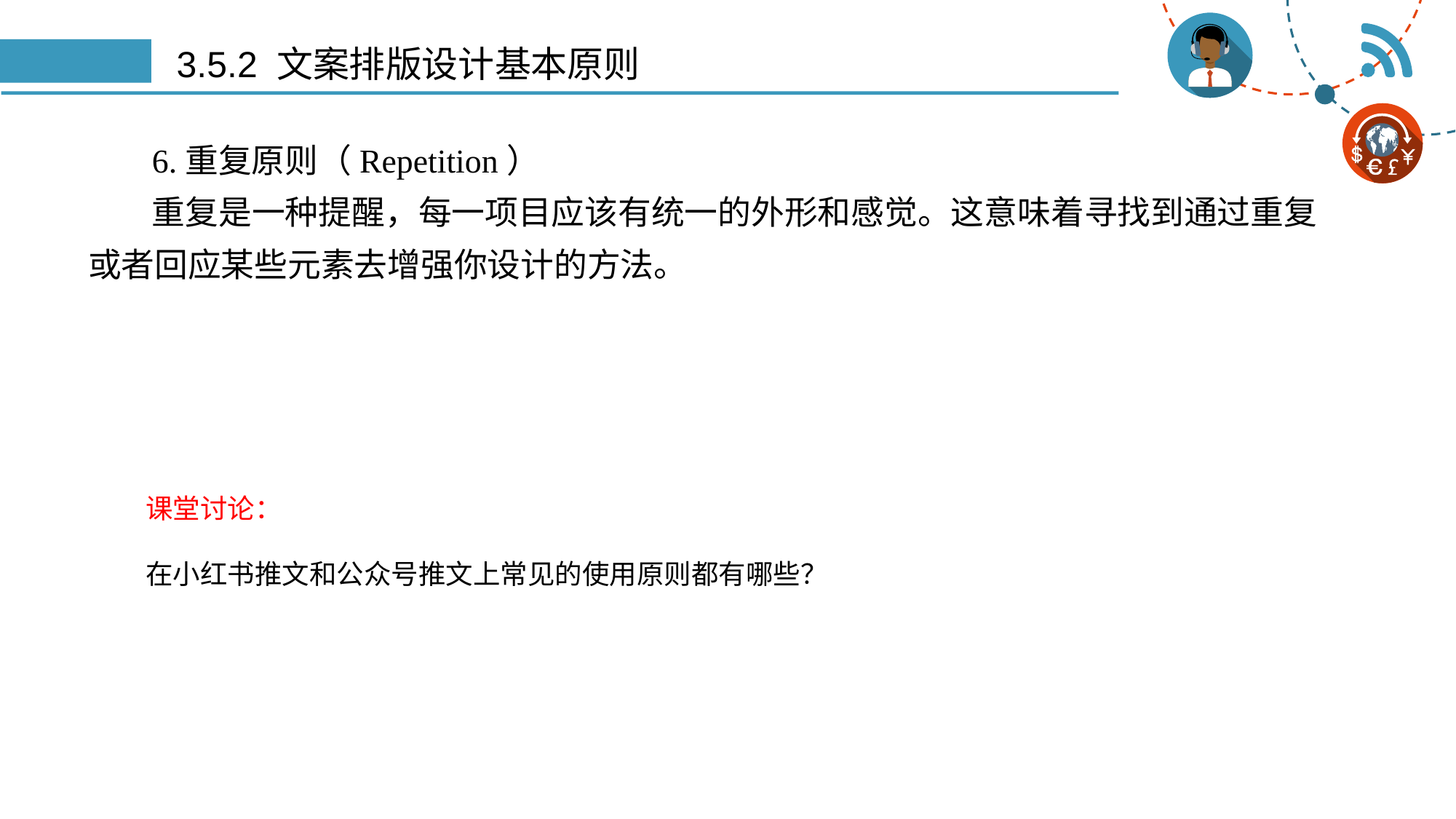

# 3.5.2 文案排版设计基本原则
6.重复原则（Repetition）
重复是一种提醒，每一项目应该有统一的外形和感觉。这意味着寻找到通过重复或者回应某些元素去增强你设计的方法。
课堂讨论：

在小红书推文和公众号推文上常见的使用原则都有哪些？